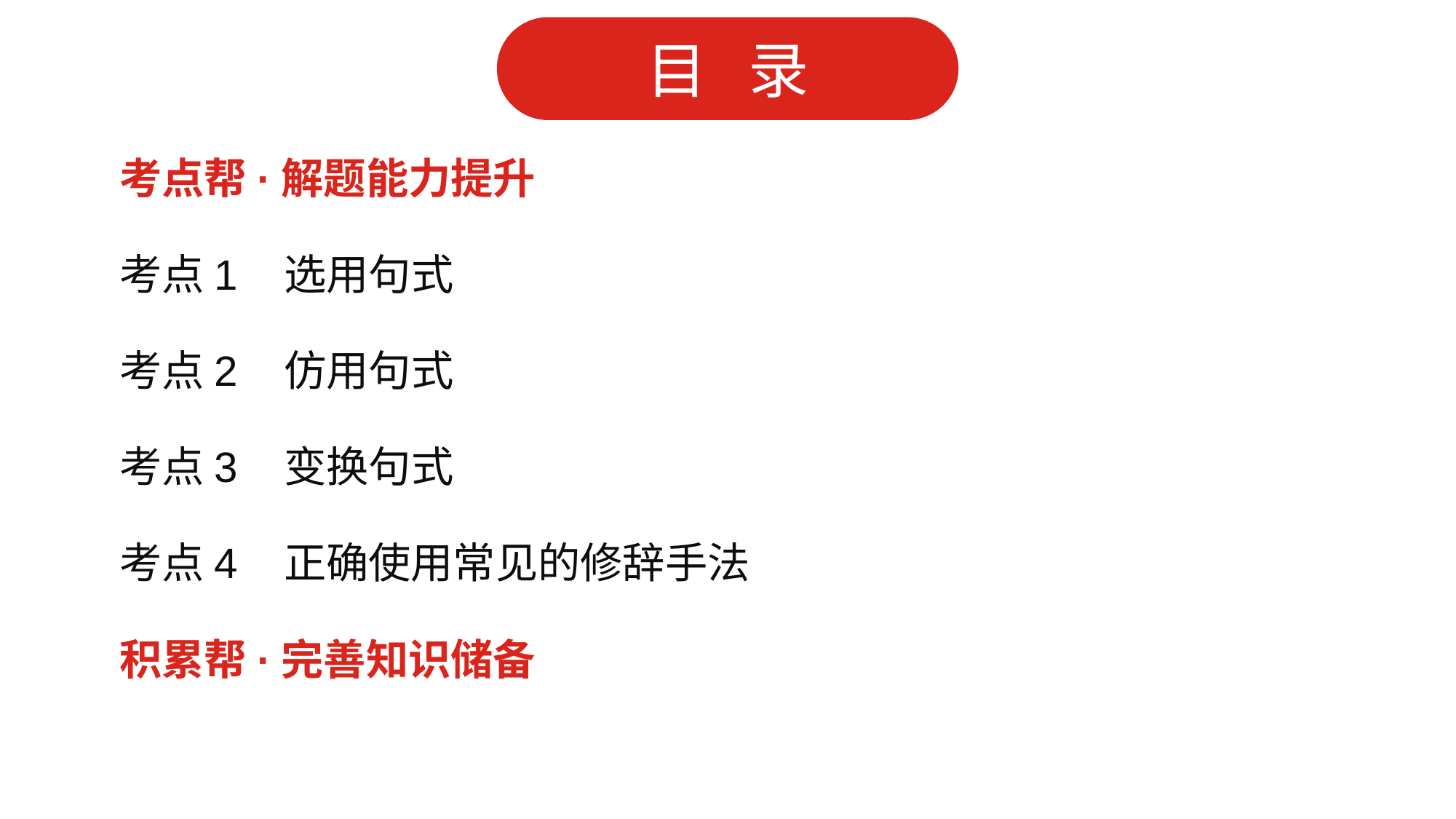

考点帮·解题能力提升
考点1   选用句式
考点2   仿用句式
考点3   变换句式
考点4   正确使用常见的修辞手法
积累帮·完善知识储备